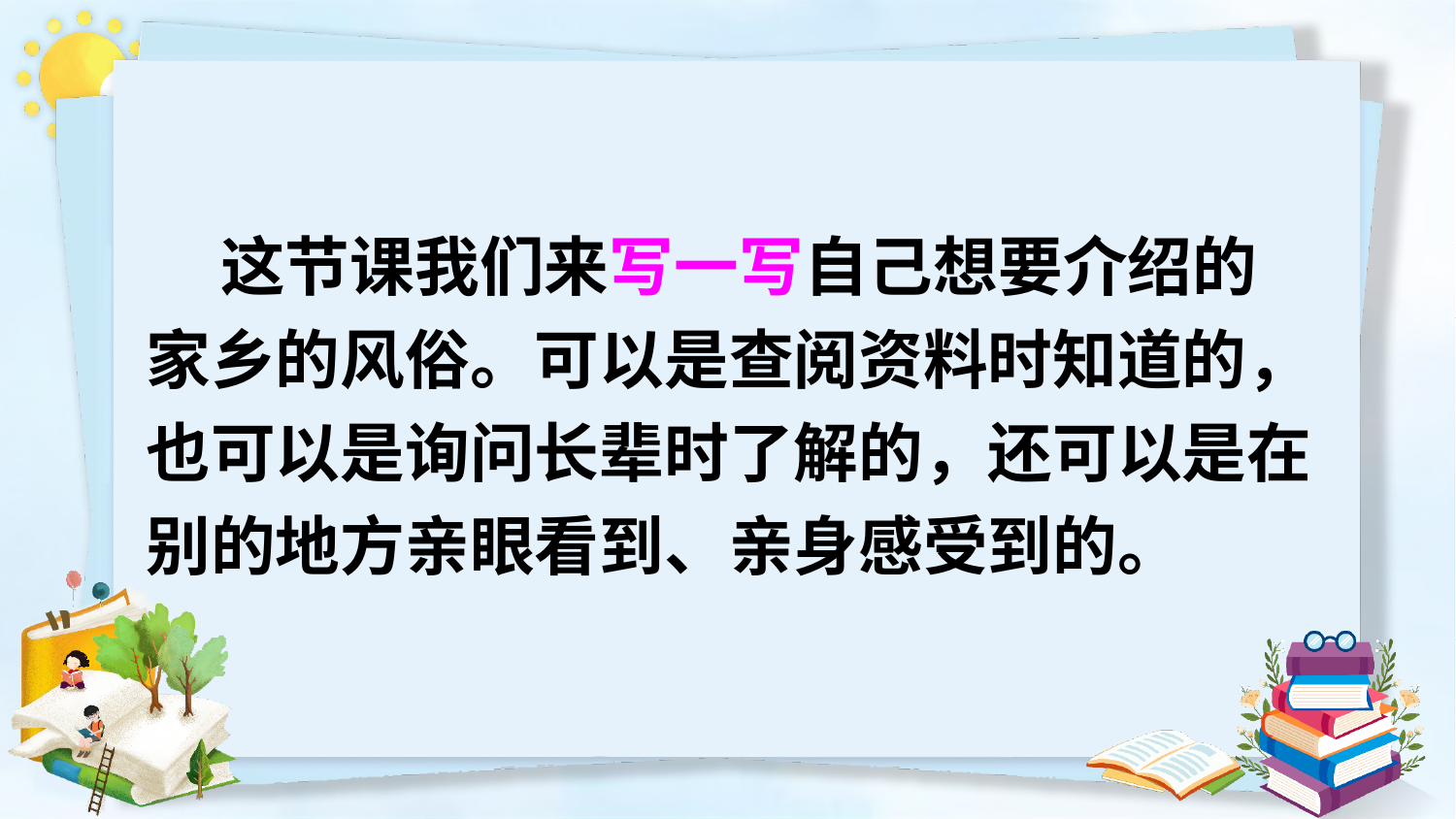

这节课我们来写一写自己想要介绍的家乡的风俗。可以是查阅资料时知道的，也可以是询问长辈时了解的，还可以是在别的地方亲眼看到、亲身感受到的。